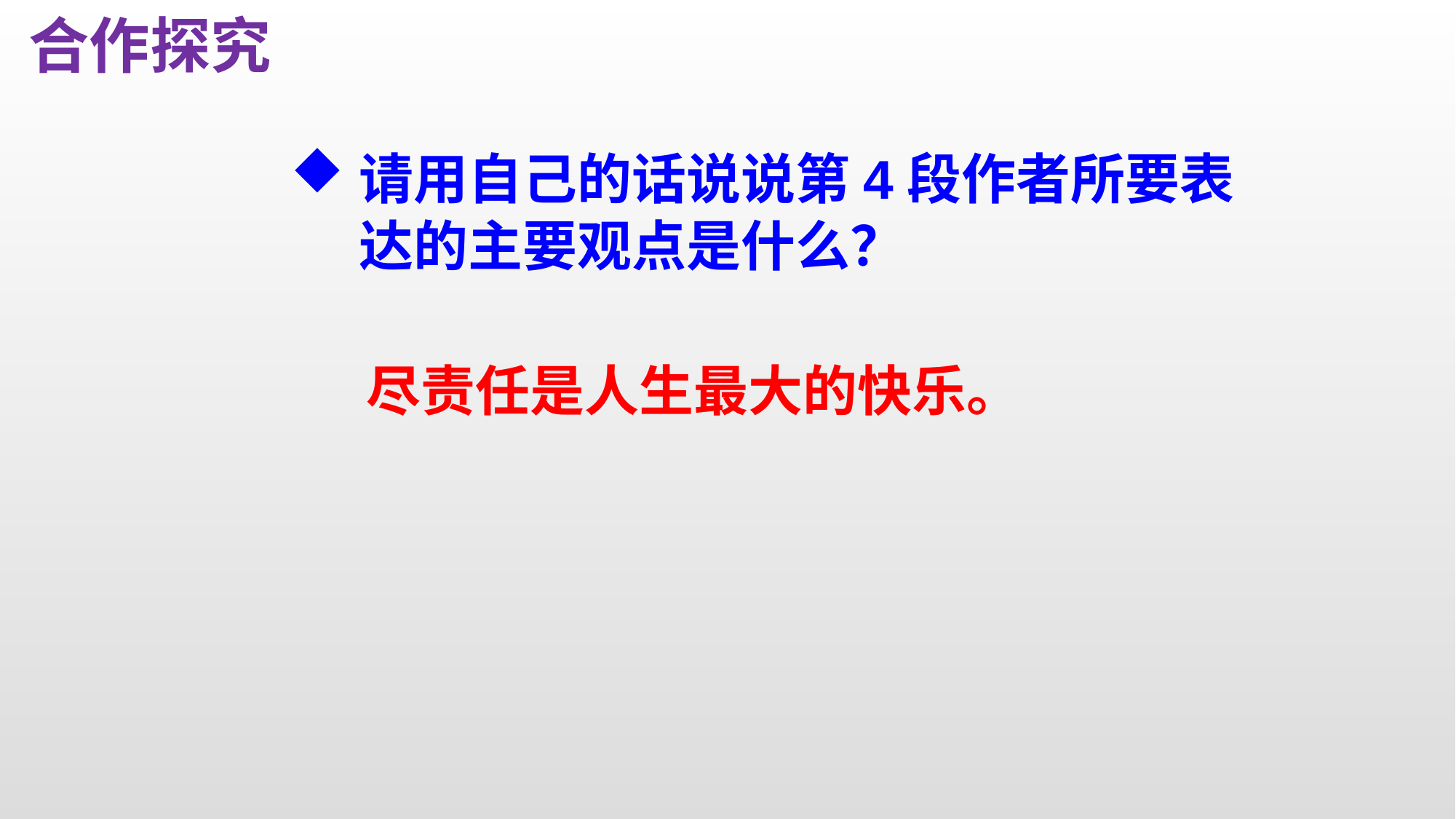

合作探究
请用自己的话说说第4段作者所要表达的主要观点是什么？
 尽责任是人生最大的快乐。